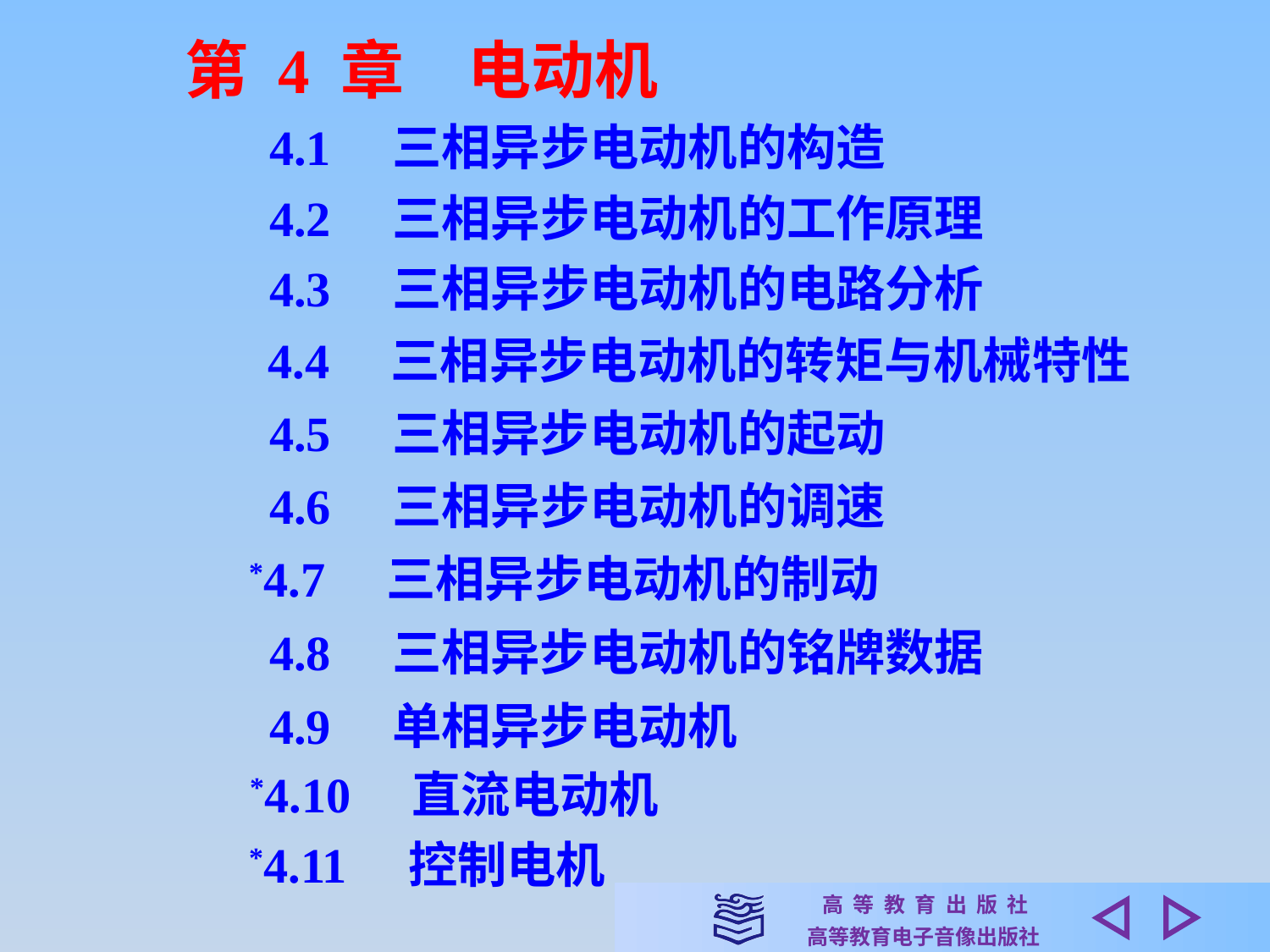

第 4 章　电动机
4.1　三相异步电动机的构造
4.2　三相异步电动机的工作原理
4.3　三相异步电动机的电路分析
4.4　三相异步电动机的转矩与机械特性
4.5　三相异步电动机的起动
4.6　三相异步电动机的调速
*4.7　三相异步电动机的制动
4.8　三相异步电动机的铭牌数据
4.9　单相异步电动机
*4.10　直流电动机
*4.11　控制电机